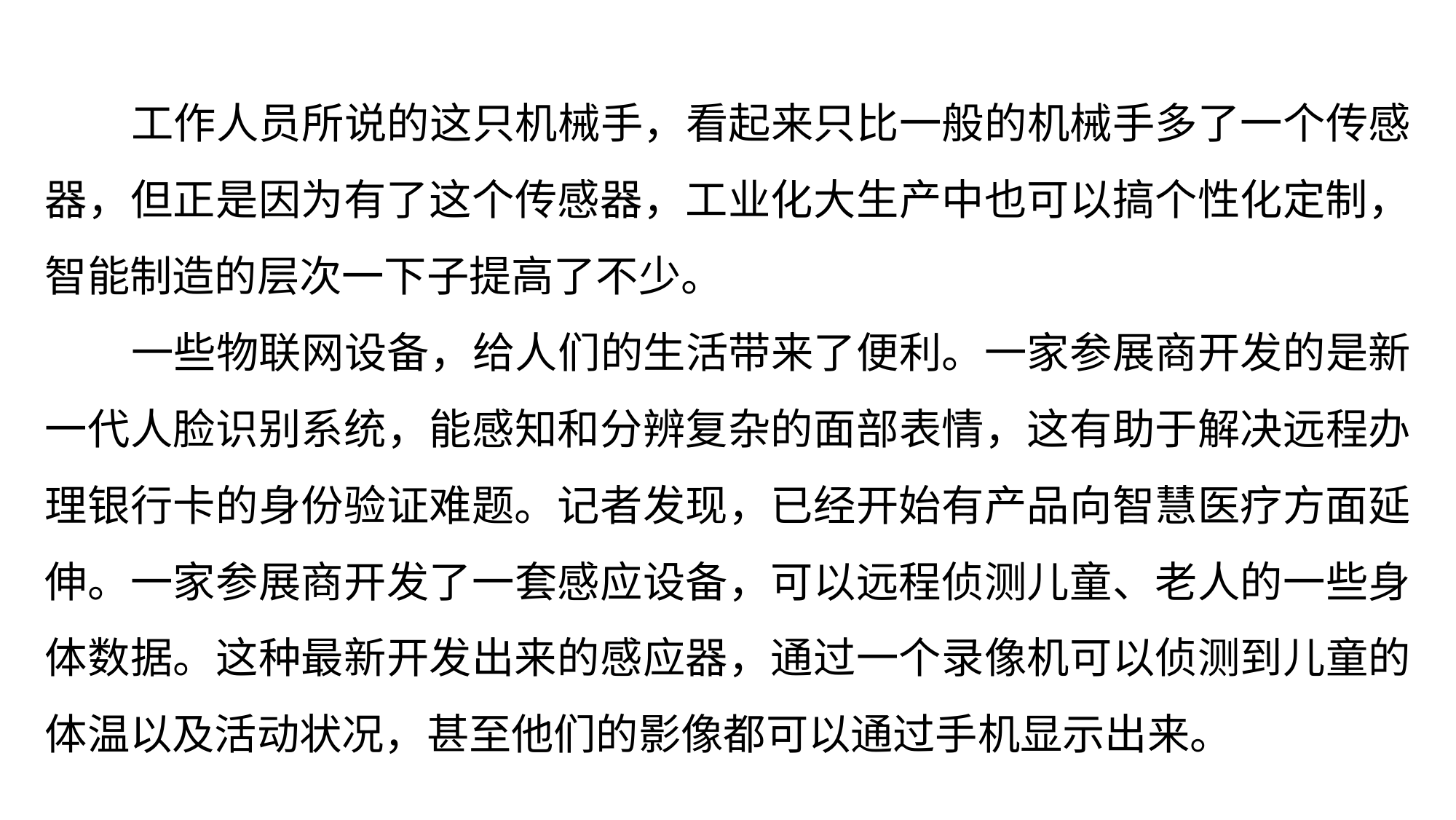

工作人员所说的这只机械手，看起来只比一般的机械手多了一个传感器，但正是因为有了这个传感器，工业化大生产中也可以搞个性化定制，智能制造的层次一下子提高了不少。
一些物联网设备，给人们的生活带来了便利。一家参展商开发的是新一代人脸识别系统，能感知和分辨复杂的面部表情，这有助于解决远程办理银行卡的身份验证难题。记者发现，已经开始有产品向智慧医疗方面延伸。一家参展商开发了一套感应设备，可以远程侦测儿童、老人的一些身体数据。这种最新开发出来的感应器，通过一个录像机可以侦测到儿童的体温以及活动状况，甚至他们的影像都可以通过手机显示出来。